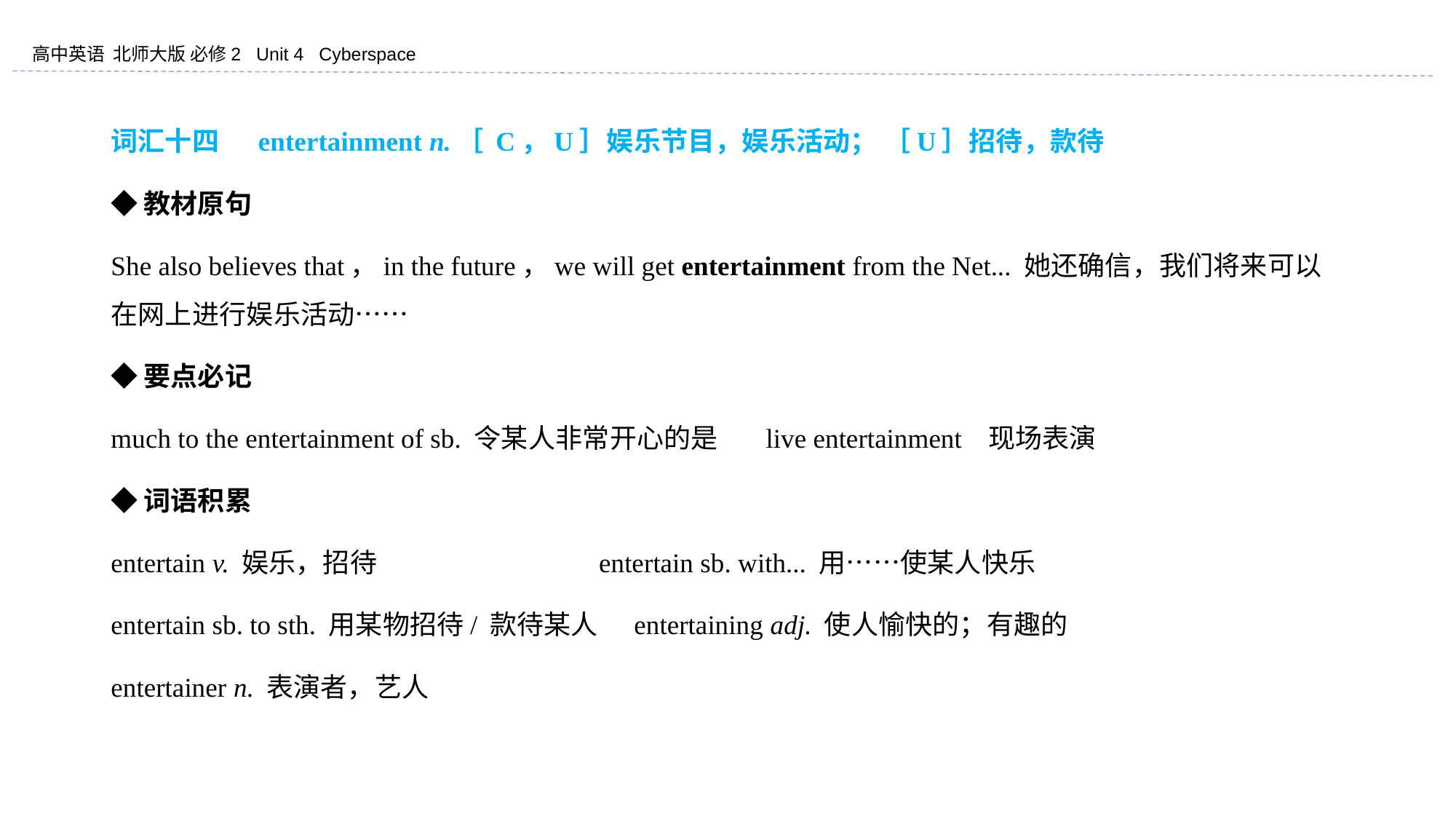

词汇十四 　entertainment n.［ C，U］娱乐节目，娱乐活动； ［U］招待，款待
◆教材原句
She also believes that，in the future，we will get entertainment from the Net... 她还确信，我们将来可以在网上进行娱乐活动……
◆要点必记
much to the entertainment of sb. 令某人非常开心的是       live entertainment   现场表演
◆词语积累
entertain v. 娱乐，招待                                    entertain sb. with... 用……使某人快乐
entertain sb. to sth. 用某物招待/ 款待某人     entertaining adj. 使人愉快的；有趣的
entertainer n. 表演者，艺人